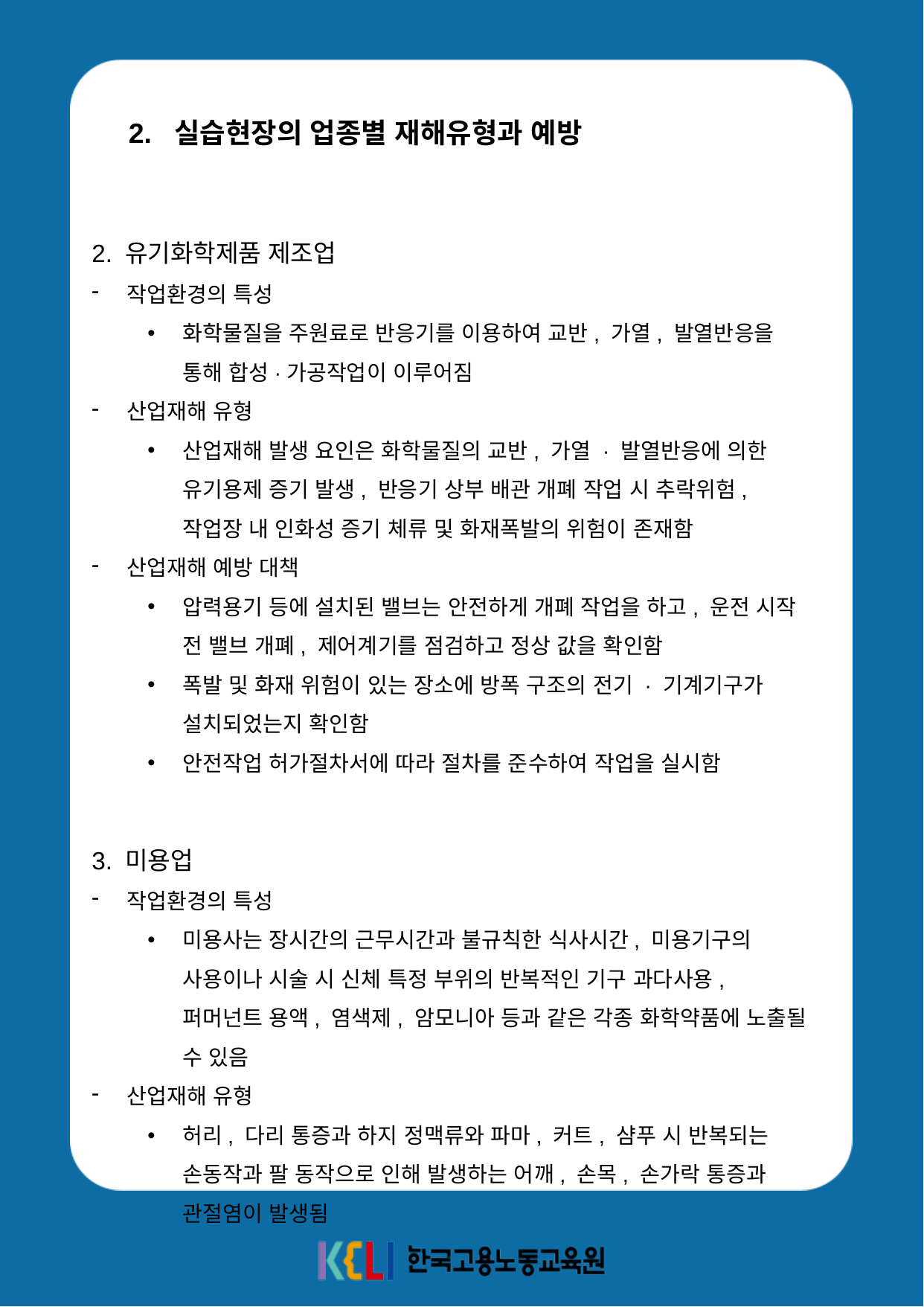

2.  실습현장의 업종별 재해유형과 예방
2. 유기화학제품 제조업
작업환경의 특성
화학물질을 주원료로 반응기를 이용하여 교반, 가열, 발열반응을 통해 합성·가공작업이 이루어짐
산업재해 유형
산업재해 발생 요인은 화학물질의 교반, 가열 · 발열반응에 의한 유기용제 증기 발생, 반응기 상부 배관 개폐 작업 시 추락위험, 작업장 내 인화성 증기 체류 및 화재폭발의 위험이 존재함
산업재해 예방 대책
압력용기 등에 설치된 밸브는 안전하게 개폐 작업을 하고, 운전 시작 전 밸브 개폐, 제어계기를 점검하고 정상 값을 확인함
폭발 및 화재 위험이 있는 장소에 방폭 구조의 전기 · 기계기구가 설치되었는지 확인함
안전작업 허가절차서에 따라 절차를 준수하여 작업을 실시함

3. 미용업
작업환경의 특성
미용사는 장시간의 근무시간과 불규칙한 식사시간, 미용기구의 사용이나 시술 시 신체 특정 부위의 반복적인 기구 과다사용, 퍼머넌트 용액, 염색제, 암모니아 등과 같은 각종 화학약품에 노출될 수 있음
산업재해 유형
허리, 다리 통증과 하지 정맥류와 파마, 커트, 샴푸 시 반복되는 손동작과 팔 동작으로 인해 발생하는 어깨, 손목, 손가락 통증과 관절염이 발생됨